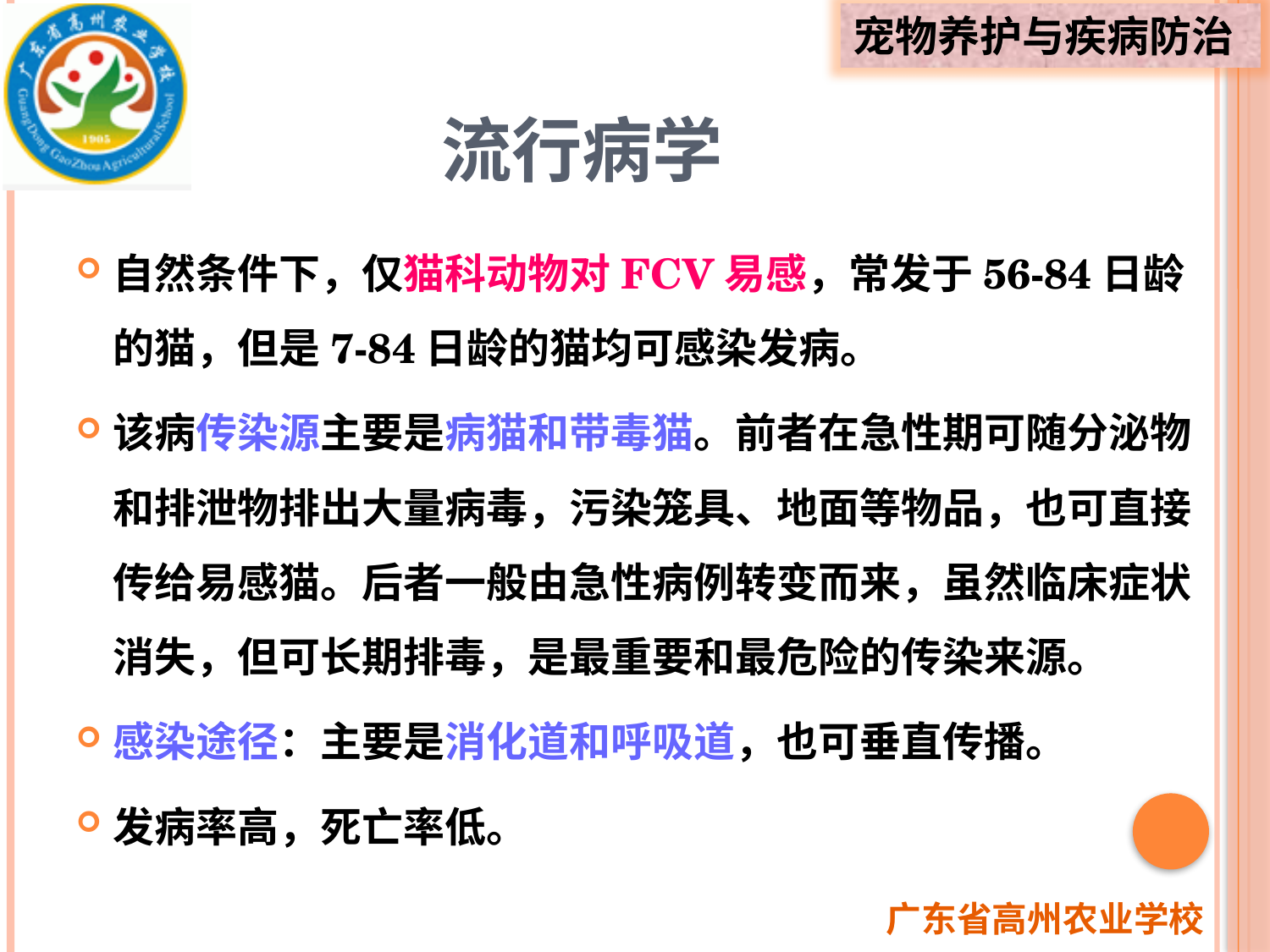

# 流行病学
自然条件下，仅猫科动物对FCV易感，常发于56-84日龄的猫，但是7-84日龄的猫均可感染发病。
该病传染源主要是病猫和带毒猫。前者在急性期可随分泌物和排泄物排出大量病毒，污染笼具、地面等物品，也可直接传给易感猫。后者一般由急性病例转变而来，虽然临床症状消失，但可长期排毒，是最重要和最危险的传染来源。
感染途径：主要是消化道和呼吸道，也可垂直传播。
发病率高，死亡率低。